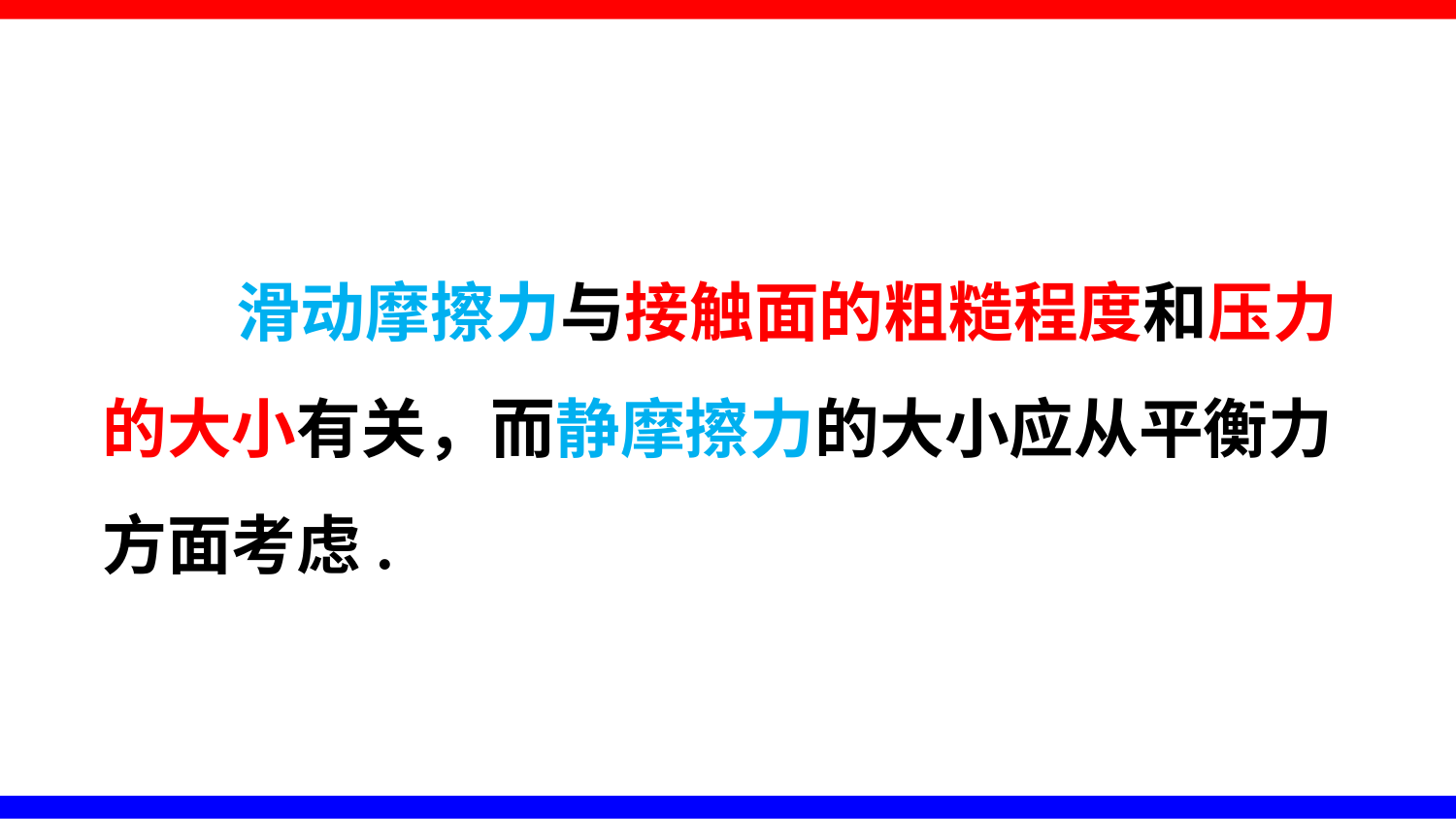

滑动摩擦力与接触面的粗糙程度和压力的大小有关，而静摩擦力的大小应从平衡力方面考虑.